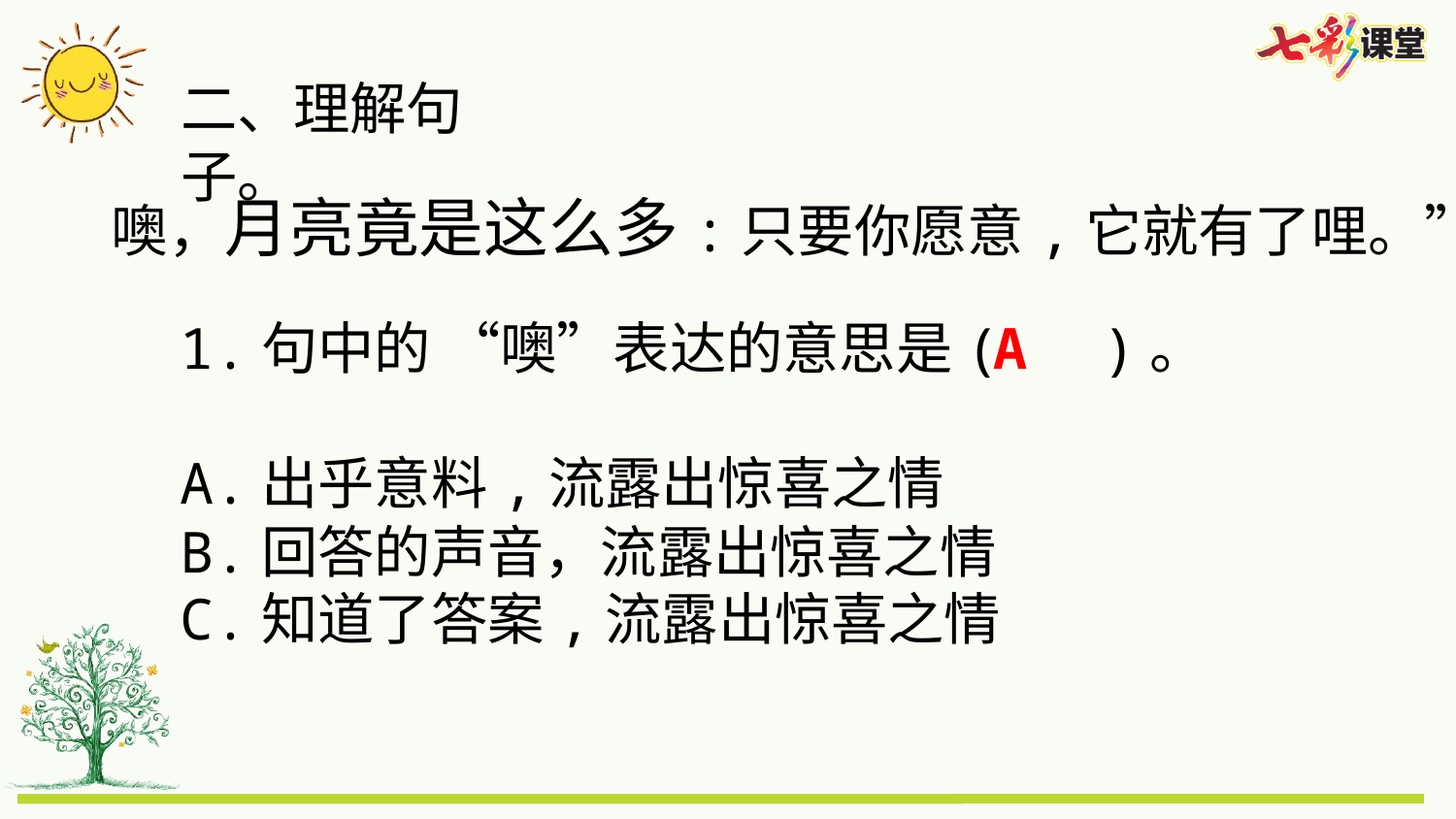

二、理解句子。
噢，月亮竟是这么多:只要你愿意,它就有了哩。”
1.句中的 “噢”表达的意思是(   )。

A.出乎意料,流露出惊喜之情
B.回答的声音，流露出惊喜之情
C.知道了答案,流露出惊喜之情

A